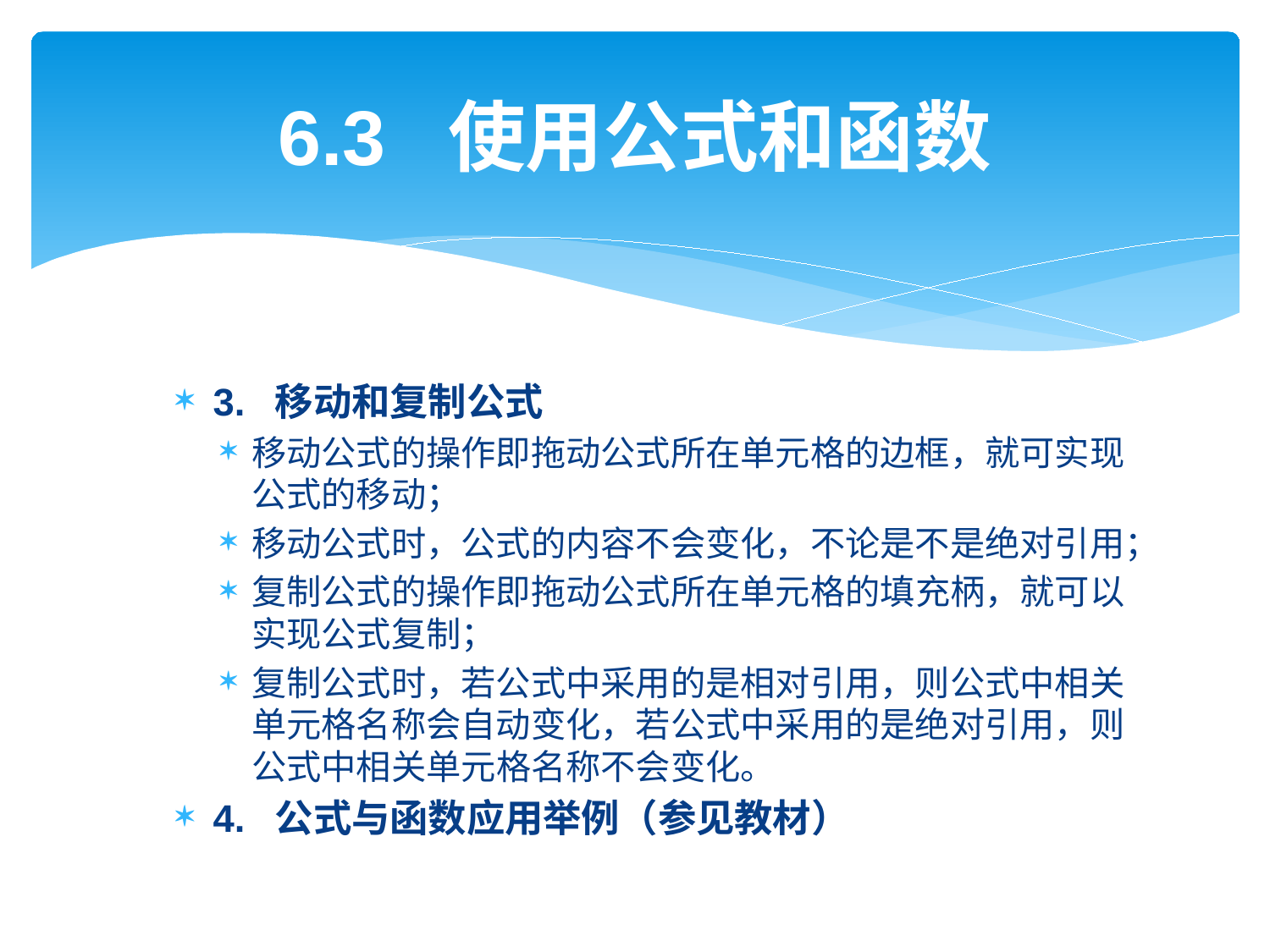

# 6.3  使用公式和函数
3.  移动和复制公式
移动公式的操作即拖动公式所在单元格的边框，就可实现公式的移动；
移动公式时，公式的内容不会变化，不论是不是绝对引用；
复制公式的操作即拖动公式所在单元格的填充柄，就可以实现公式复制；
复制公式时，若公式中采用的是相对引用，则公式中相关单元格名称会自动变化，若公式中采用的是绝对引用，则公式中相关单元格名称不会变化。
4.  公式与函数应用举例（参见教材）